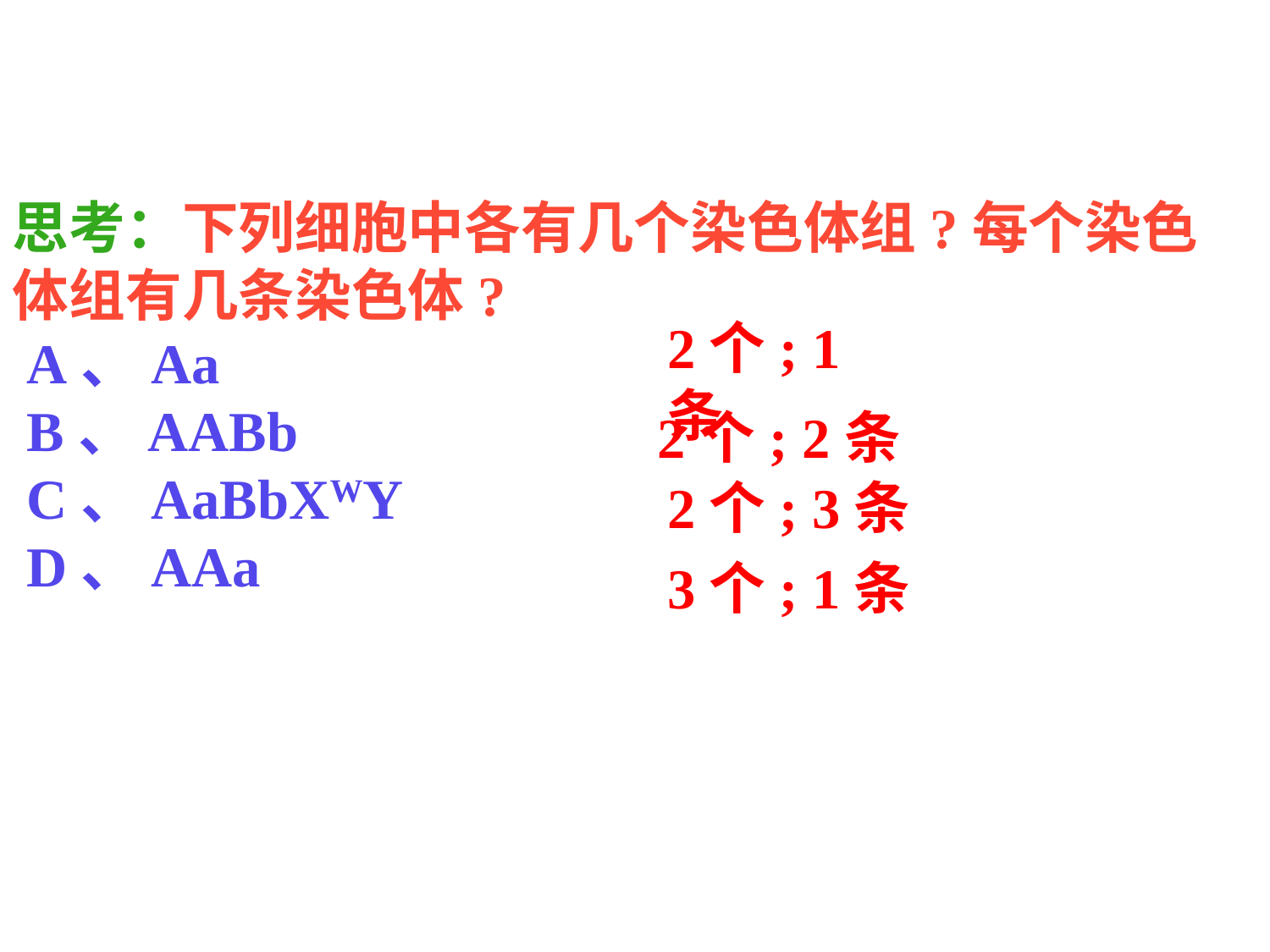

思考：下列细胞中各有几个染色体组?每个染色体组有几条染色体?
 A、Aa
 B、AABb
 C、AaBbXWY
 D、AAa
2个; 1条
2个; 2条
2个; 3条
3个; 1条